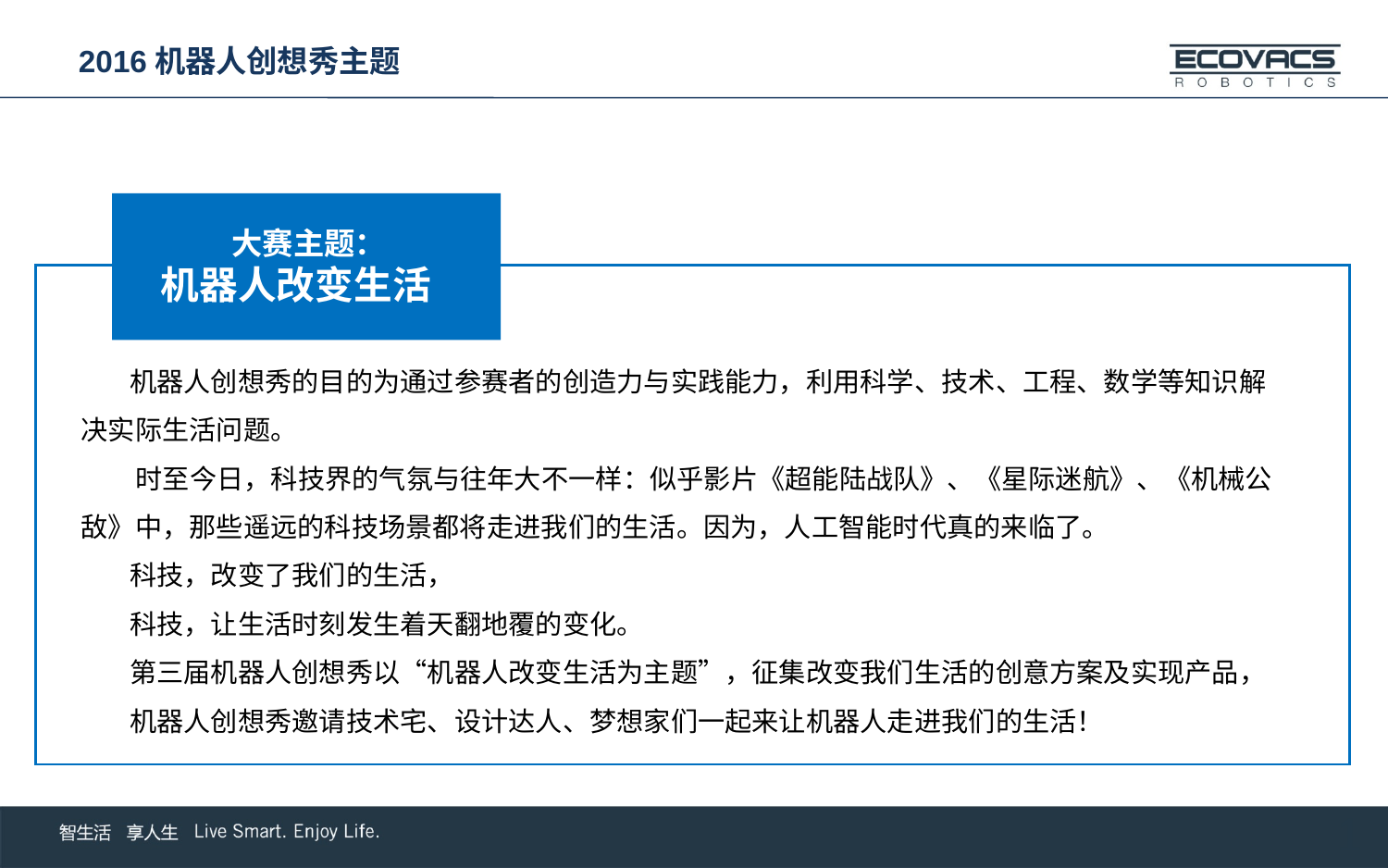

2016机器人创想秀主题

大赛主题：
机器人改变生活

       机器人创想秀的目的为通过参赛者的创造力与实践能力，利用科学、技术、工程、数学等知识解决实际生活问题。
        时至今日，科技界的气氛与往年大不一样：似乎影片《超能陆战队》、《星际迷航》、《机械公敌》中，那些遥远的科技场景都将走进我们的生活。因为，人工智能时代真的来临了。
       科技，改变了我们的生活，
       科技，让生活时刻发生着天翻地覆的变化。
       第三届机器人创想秀以“机器人改变生活为主题”，征集改变我们生活的创意方案及实现产品，
       机器人创想秀邀请技术宅、设计达人、梦想家们一起来让机器人走进我们的生活！
1